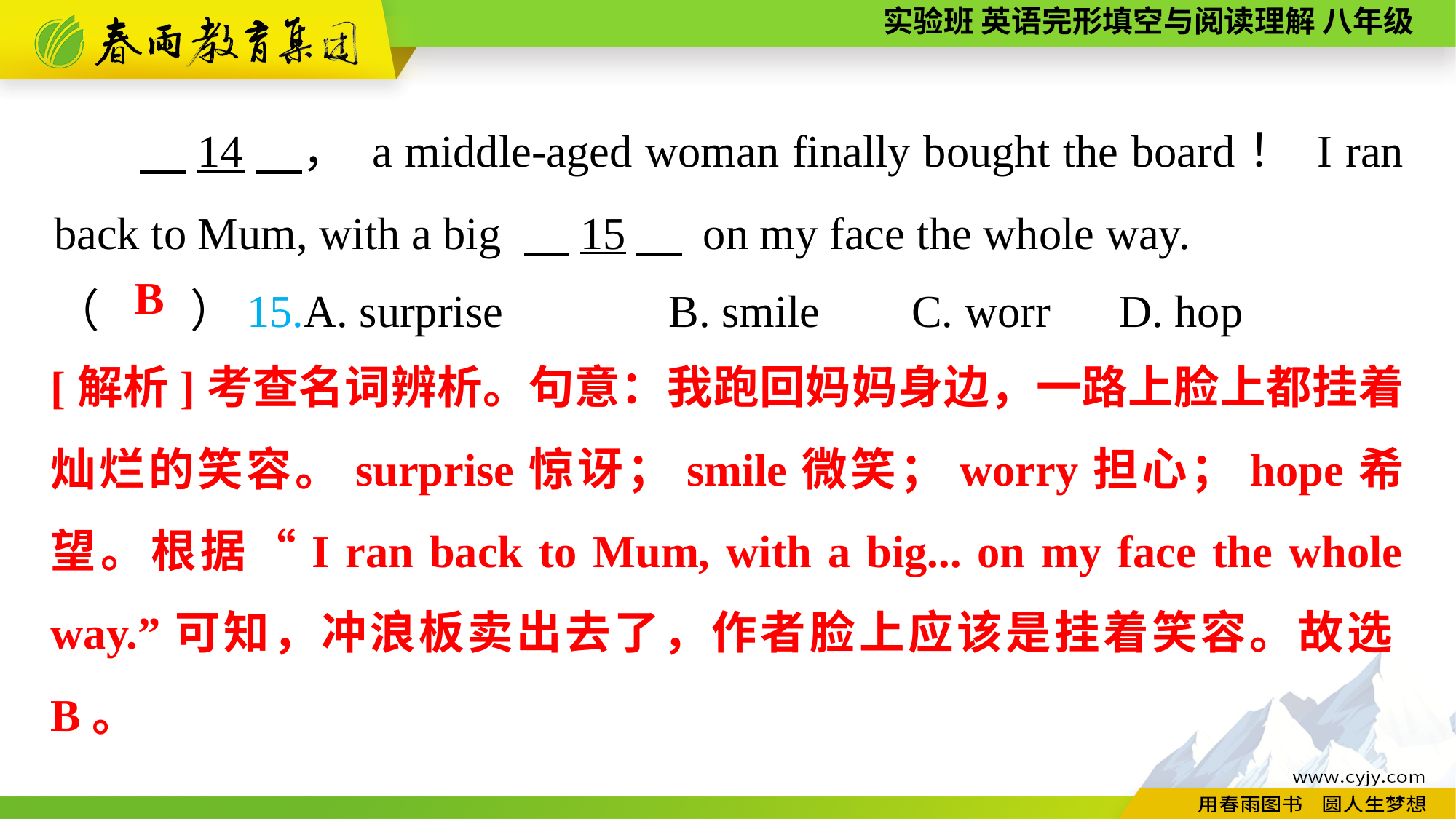

14　， a middle-aged woman finally bought the board！ I ran back to Mum, with a big 　15　 on my face the whole way.
（　　）15.A. surprise	      B. smile        C. worr      D. hop
B
[解析]考查名词辨析。句意：我跑回妈妈身边，一路上脸上都挂着灿烂的笑容。surprise惊讶；smile微笑；worry担心；hope希望。根据“I ran back to Mum, with a big... on my face the whole way.”可知，冲浪板卖出去了，作者脸上应该是挂着笑容。故选B。